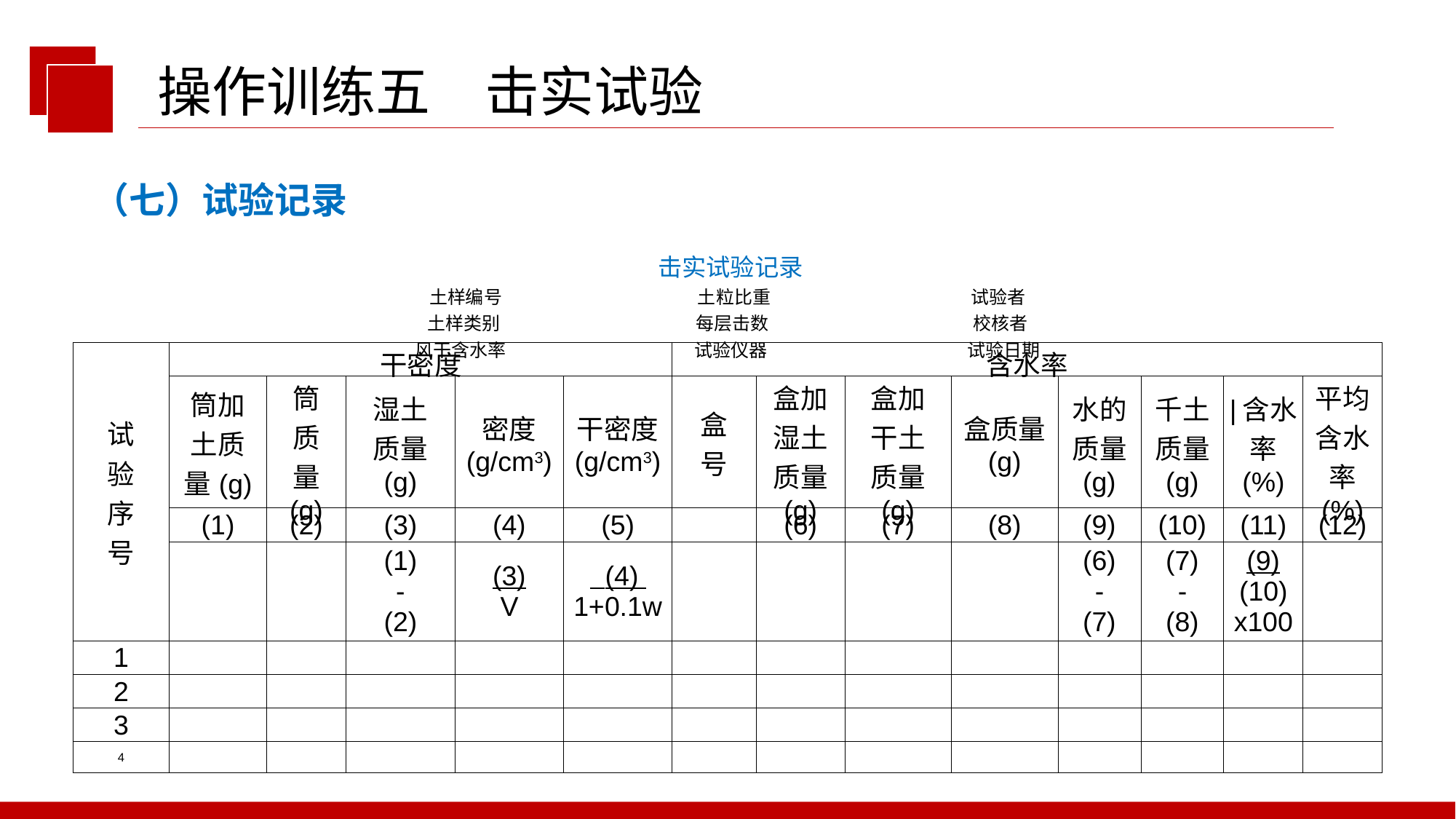

操作训练五　击实试验

（七）试验记录
| 击实试验记录 土样编号 土粒比重 试验者 土样类别 每层击数 校核者 风干含水率 试验仪器 试验日期 |  |  |  |  |  |  |  |  |  |  |  |  |  |
| --- | --- | --- | --- | --- | --- | --- | --- | --- | --- | --- | --- | --- | --- |
| 试 验 序 号 | 干密度 |  |  |  |  | 含水率 |  |  |  |  |  |  |  |
|  | 筒加 土质 量(g) | 筒 质 量 (g) | 湿土 质量 (g) | 密度 (g/cm3) | 干密度 (g/cm3) | 盒 号 | 盒加 湿土 质量 (g) | 盒加 干土 质量 (g) | 盒质量 (g) | 水的 质量 (g) | 千土 质量 (g) | |含水 率 (%) | 平均 含水 率 (%) |
|  | (1) | (2) | (3) | (4) | (5) |  | (6) | (7) | (8) | (9) | (10) | (11) | (12) |
|  |  |  | (1) - (2) | (3) V | (4) 1+0.1w |  |  |  |  | (6) - (7) | (7) - (8) | (9) (10) x100 |  |
| 1 |  |  |  |  |  |  |  |  |  |  |  |  |  |
| 2 |  |  |  |  |  |  |  |  |  |  |  |  |  |
| 3 |  |  |  |  |  |  |  |  |  |  |  |  |  |
| 4 |  |  |  |  |  |  |  |  |  |  |  |  |  |